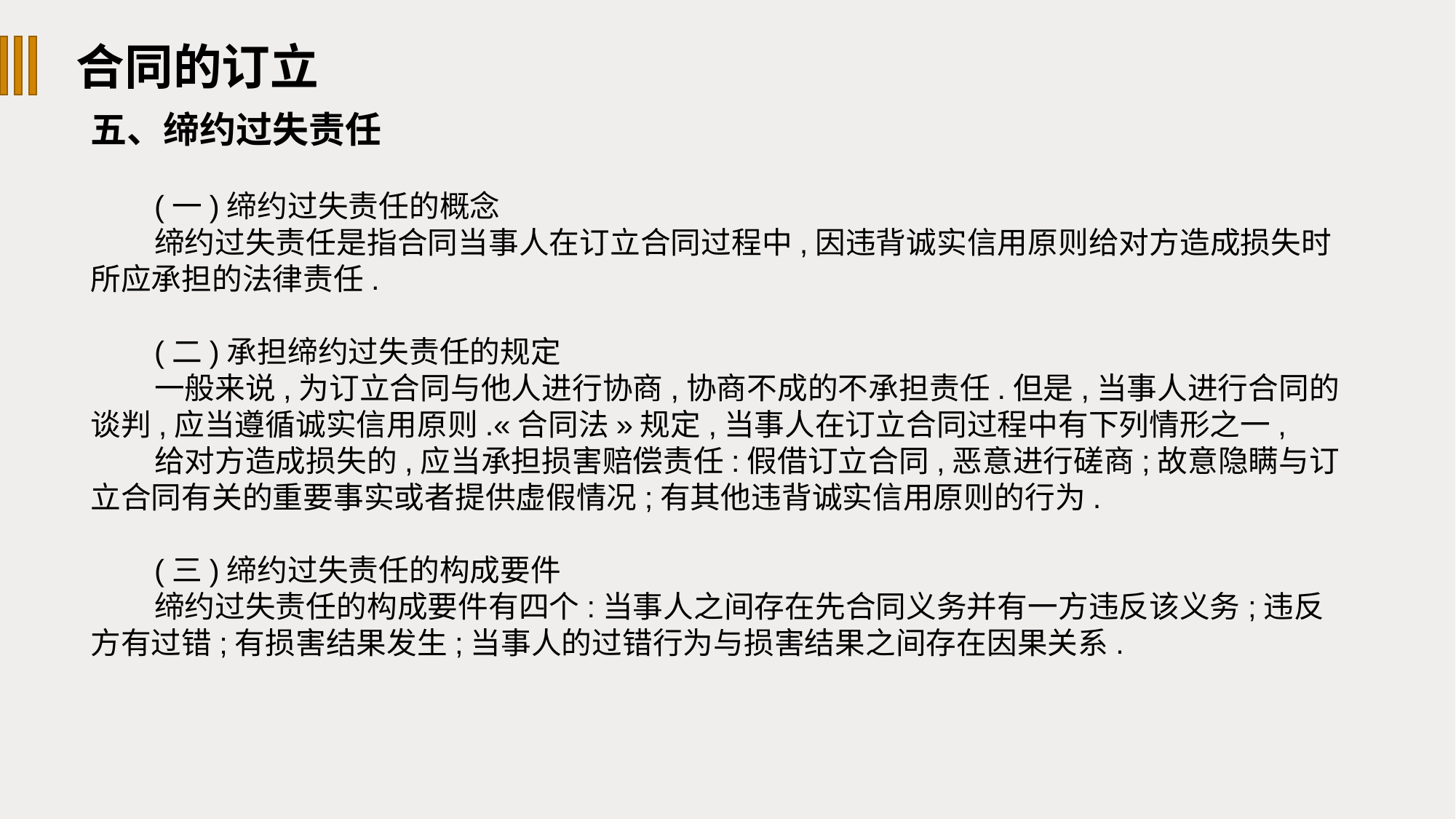

合同的订立

五、缔约过失责任

(一)缔约过失责任的概念
缔约过失责任是指合同当事人在订立合同过程中,因违背诚实信用原则给对方造成损失时所应承担的法律责任.

(二)承担缔约过失责任的规定
一般来说,为订立合同与他人进行协商,协商不成的不承担责任.但是,当事人进行合同的谈判,应当遵循诚实信用原则.«合同法»规定,当事人在订立合同过程中有下列情形之一,
给对方造成损失的,应当承担损害赔偿责任:假借订立合同,恶意进行磋商;故意隐瞒与订立合同有关的重要事实或者提供虚假情况;有其他违背诚实信用原则的行为.

(三)缔约过失责任的构成要件
缔约过失责任的构成要件有四个:当事人之间存在先合同义务并有一方违反该义务;违反方有过错;有损害结果发生;当事人的过错行为与损害结果之间存在因果关系.